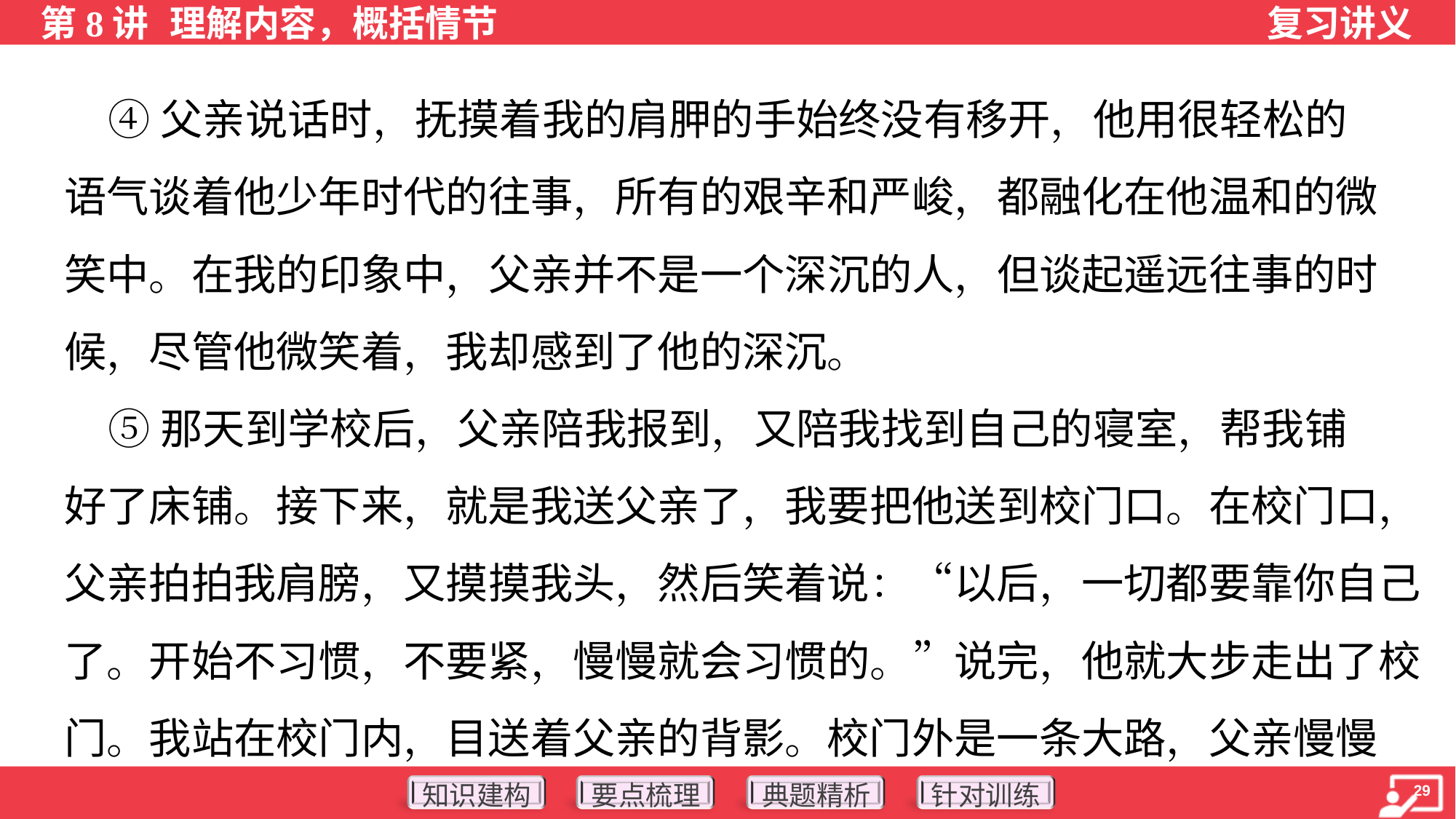

④父亲说话时，抚摸着我的肩胛的手始终没有移开，他用很轻松的
语气谈着他少年时代的往事，所有的艰辛和严峻，都融化在他温和的微
笑中。在我的印象中，父亲并不是一个深沉的人，但谈起遥远往事的时
候，尽管他微笑着，我却感到了他的深沉。
    ⑤那天到学校后，父亲陪我报到，又陪我找到自己的寝室，帮我铺
好了床铺。接下来，就是我送父亲了，我要把他送到校门口。在校门口，
父亲拍拍我肩膀，又摸摸我头，然后笑着说：“以后，一切都要靠你自己
了。开始不习惯，不要紧，慢慢就会习惯的。”说完，他就大步走出了校
门。我站在校门内，目送着父亲的背影。校门外是一条大路，父亲慢慢